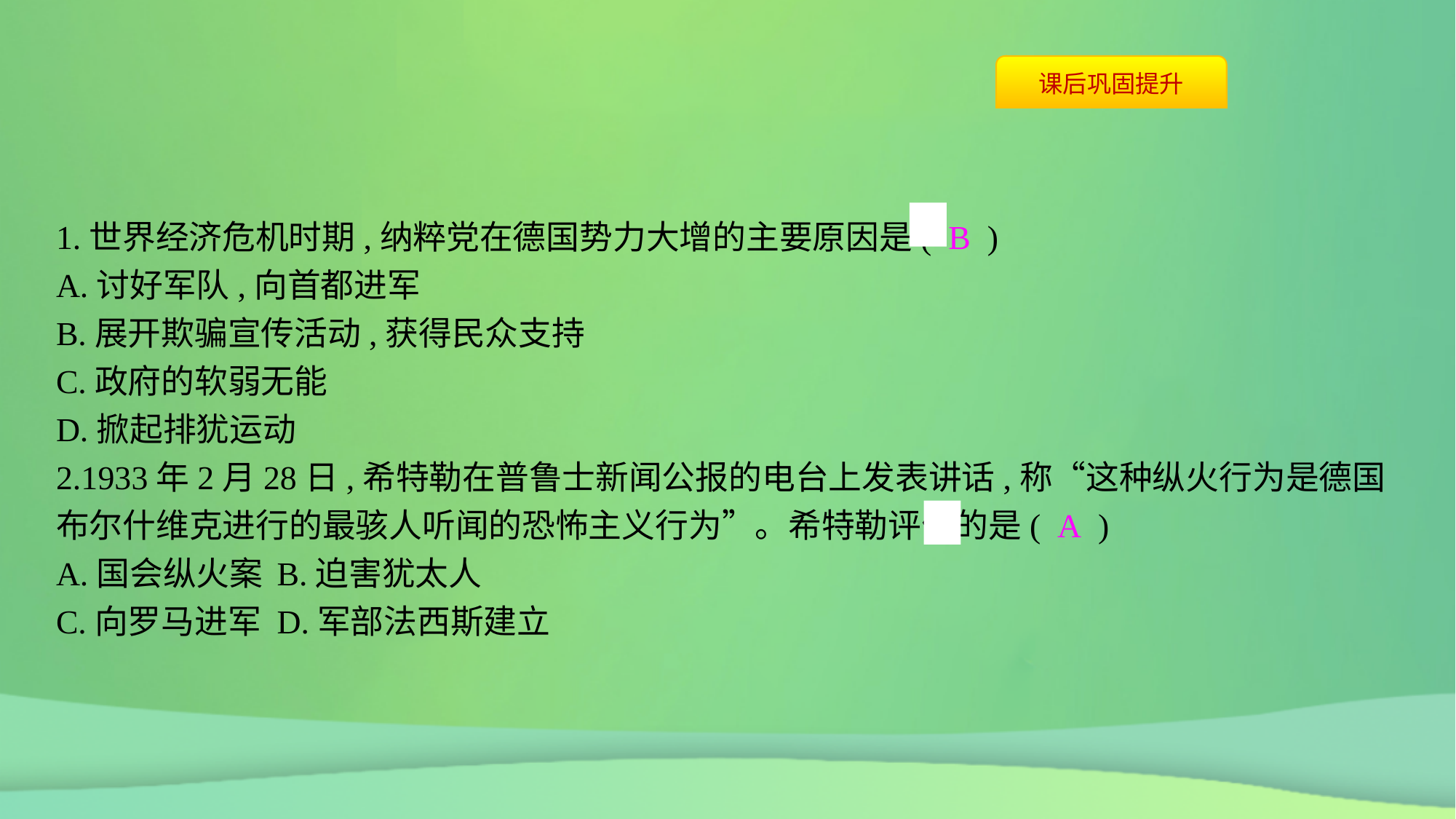

1.世界经济危机时期,纳粹党在德国势力大增的主要原因是(  B  )
A.讨好军队,向首都进军
B.展开欺骗宣传活动,获得民众支持
C.政府的软弱无能
D.掀起排犹运动
2.1933年2月28日,希特勒在普鲁士新闻公报的电台上发表讲话,称“这种纵火行为是德国布尔什维克进行的最骇人听闻的恐怖主义行为”。希特勒评价的是(  A  )
A.国会纵火案	B.迫害犹太人
C.向罗马进军	D.军部法西斯建立